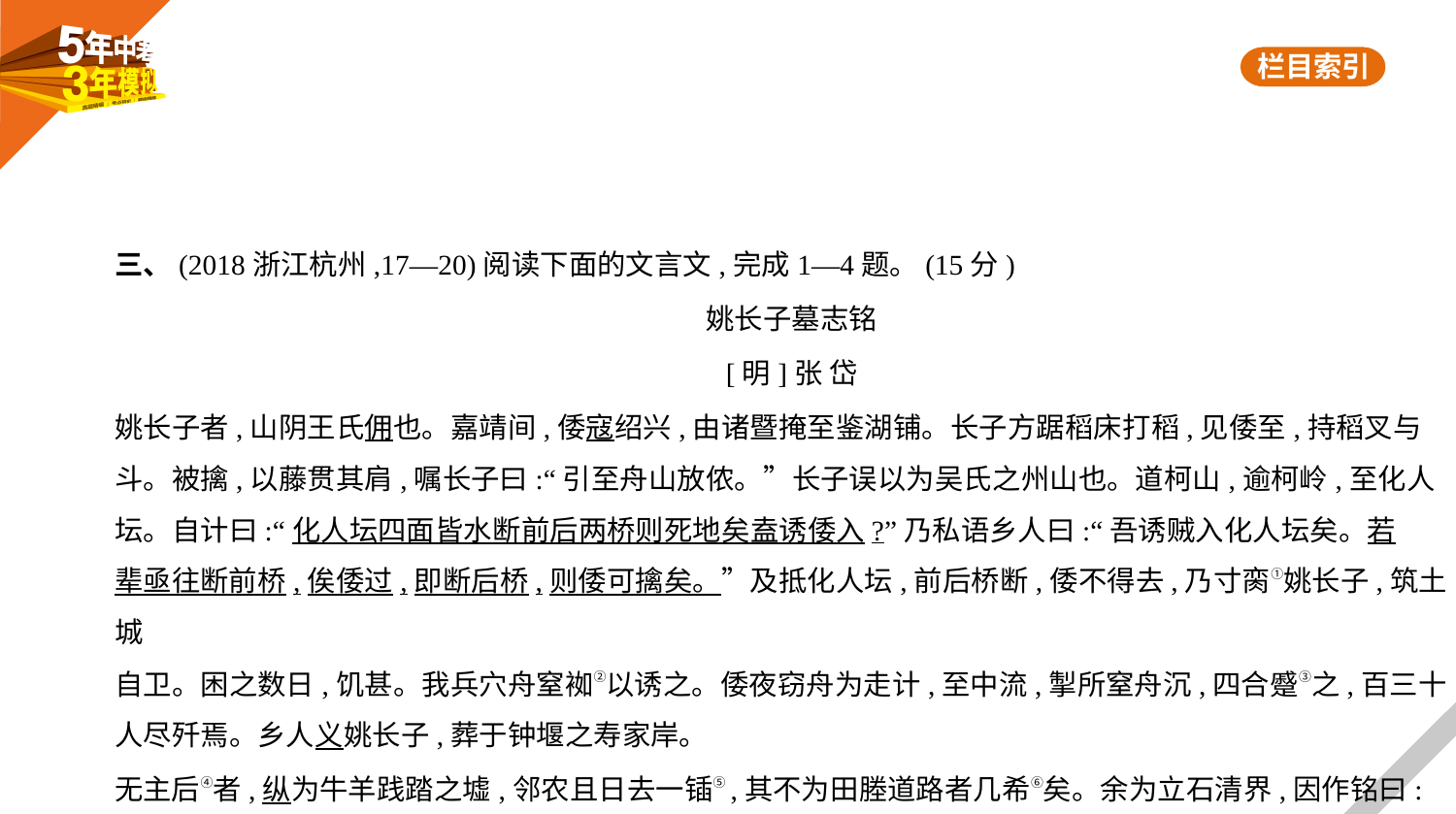

三、(2018浙江杭州,17—20)阅读下面的文言文,完成1—4题。(15分)
姚长子墓志铭
[明]张 岱
姚长子者,山阴王氏佣也。嘉靖间,倭寇绍兴,由诸暨掩至鉴湖铺。长子方踞稻床打稻,见倭至,持稻叉与
斗。被擒,以藤贯其肩,嘱长子曰:“引至舟山放侬。”长子误以为吴氏之州山也。道柯山,逾柯岭,至化人
坛。自计曰:“化人坛四面皆水断前后两桥则死地矣盍诱倭入?”乃私语乡人曰:“吾诱贼入化人坛矣。若
辈亟往断前桥,俟倭过,即断后桥,则倭可擒矣。”及抵化人坛,前后桥断,倭不得去,乃寸脔①姚长子,筑土城
自卫。困之数日,饥甚。我兵穴舟窒袽②以诱之。倭夜窃舟为走计,至中流,掣所窒舟沉,四合蹙③之,百三十
人尽歼焉。乡人义姚长子,葬于钟堰之寿家岸。
无主后④者,纵为牛羊践踏之墟,邻农且日去一锸⑤,其不为田塍道路者几希⑥矣。余为立石清界,因作铭曰: